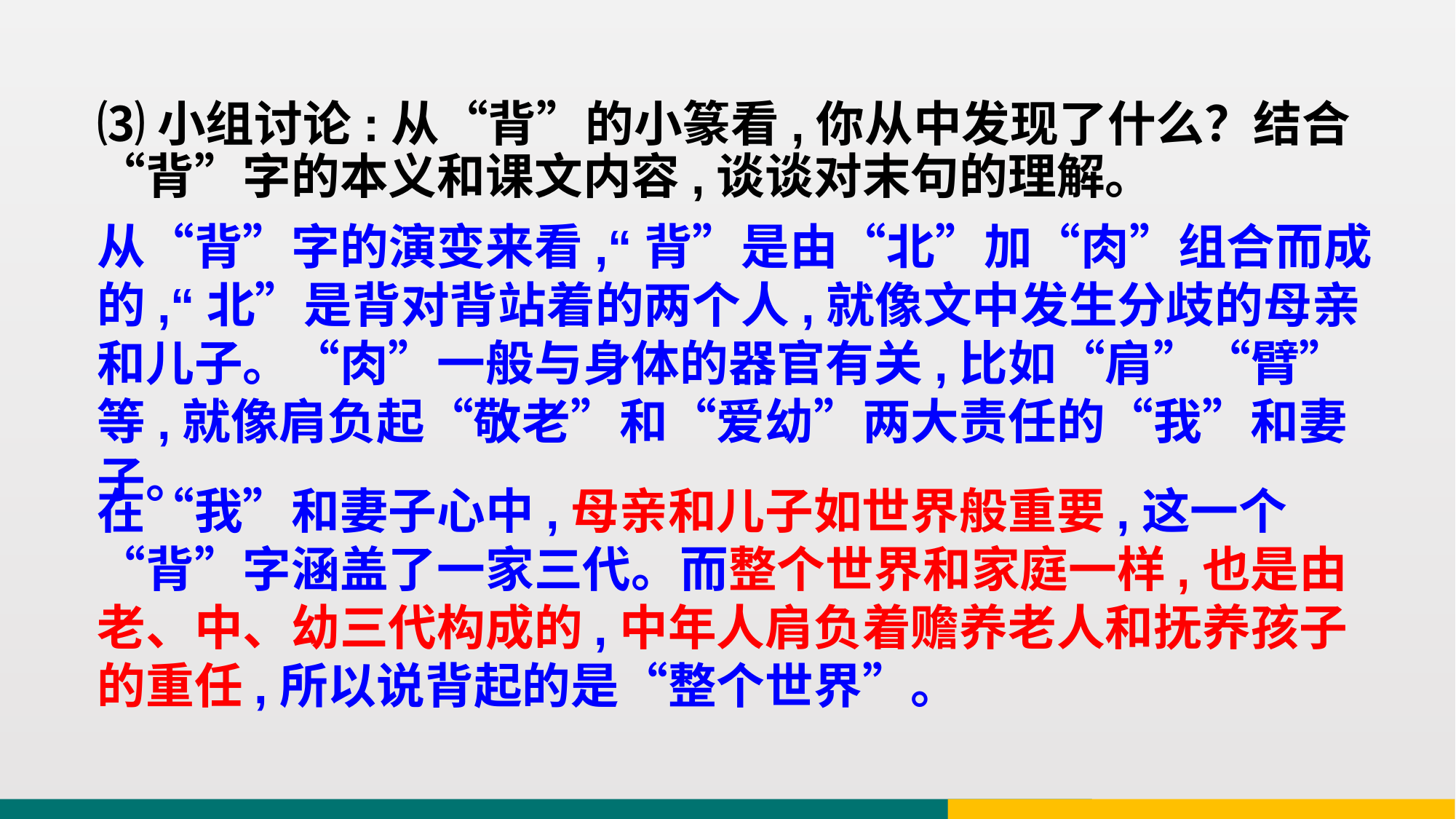

⑶小组讨论:从“背”的小篆看,你从中发现了什么？结合“背”字的本义和课文内容,谈谈对末句的理解。
从“背”字的演变来看,“背”是由“北”加“肉”组合而成的,“北”是背对背站着的两个人,就像文中发生分歧的母亲和儿子。“肉”一般与身体的器官有关,比如“肩”“臂”等,就像肩负起“敬老”和“爱幼”两大责任的“我”和妻子。
在“我”和妻子心中,母亲和儿子如世界般重要,这一个“背”字涵盖了一家三代。而整个世界和家庭一样,也是由老、中、幼三代构成的,中年人肩负着赡养老人和抚养孩子的重任,所以说背起的是“整个世界”。